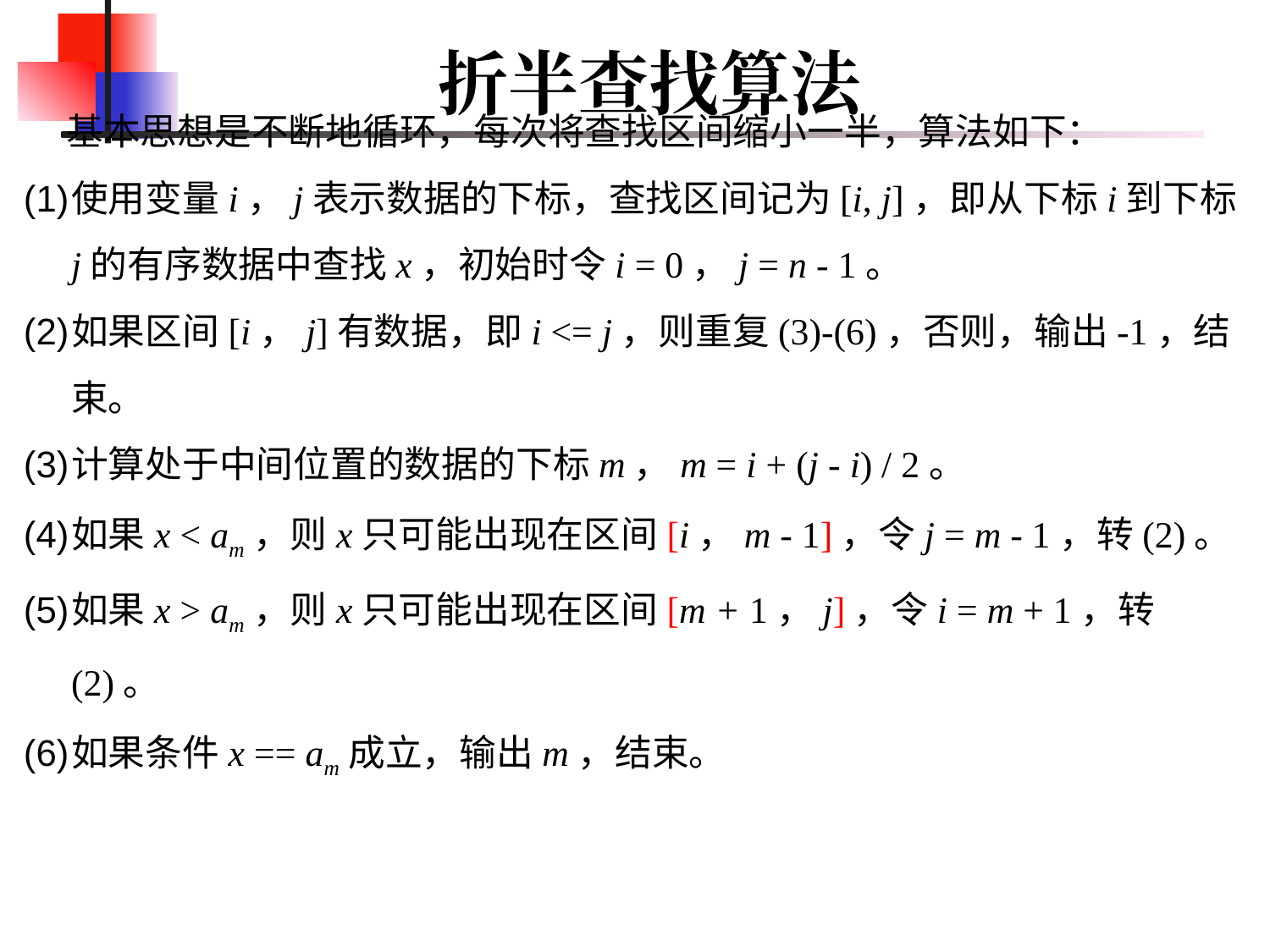

# 折半查找算法
基本思想是不断地循环，每次将查找区间缩小一半，算法如下：
使用变量i，j表示数据的下标，查找区间记为[i, j]，即从下标i到下标j的有序数据中查找x，初始时令i = 0，j = n - 1。
如果区间[i，j]有数据，即i <= j，则重复(3)-(6)，否则，输出-1，结束。
计算处于中间位置的数据的下标m，m = i + (j - i) / 2。
如果x < am，则x只可能出现在区间[i，m - 1]，令j = m - 1，转(2)。
如果x > am，则x只可能出现在区间[m + 1，j]，令i = m + 1，转(2)。
如果条件x == am成立，输出m，结束。